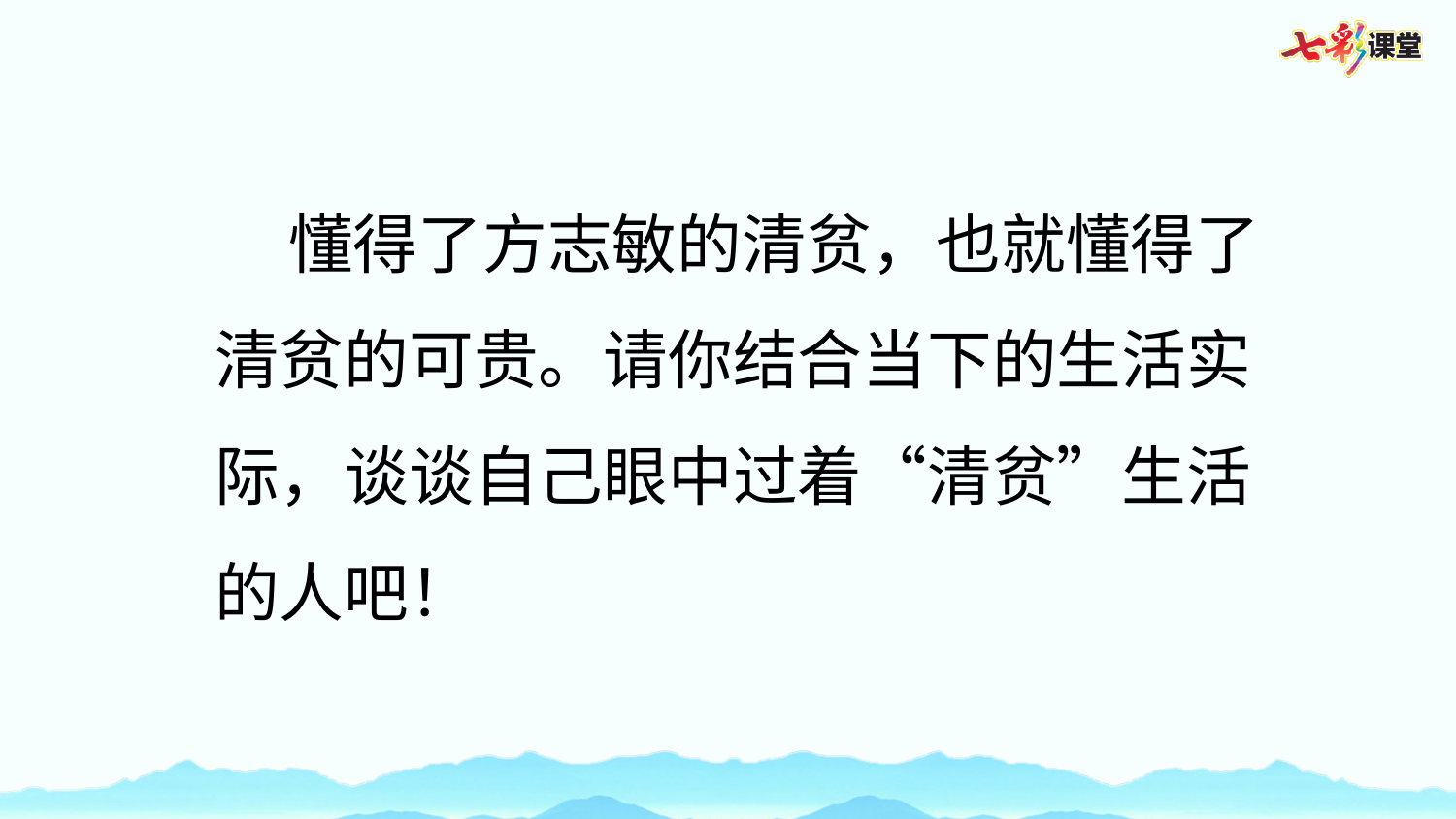

懂得了方志敏的清贫，也就懂得了清贫的可贵。请你结合当下的生活实际，谈谈自己眼中过着“清贫”生活的人吧！